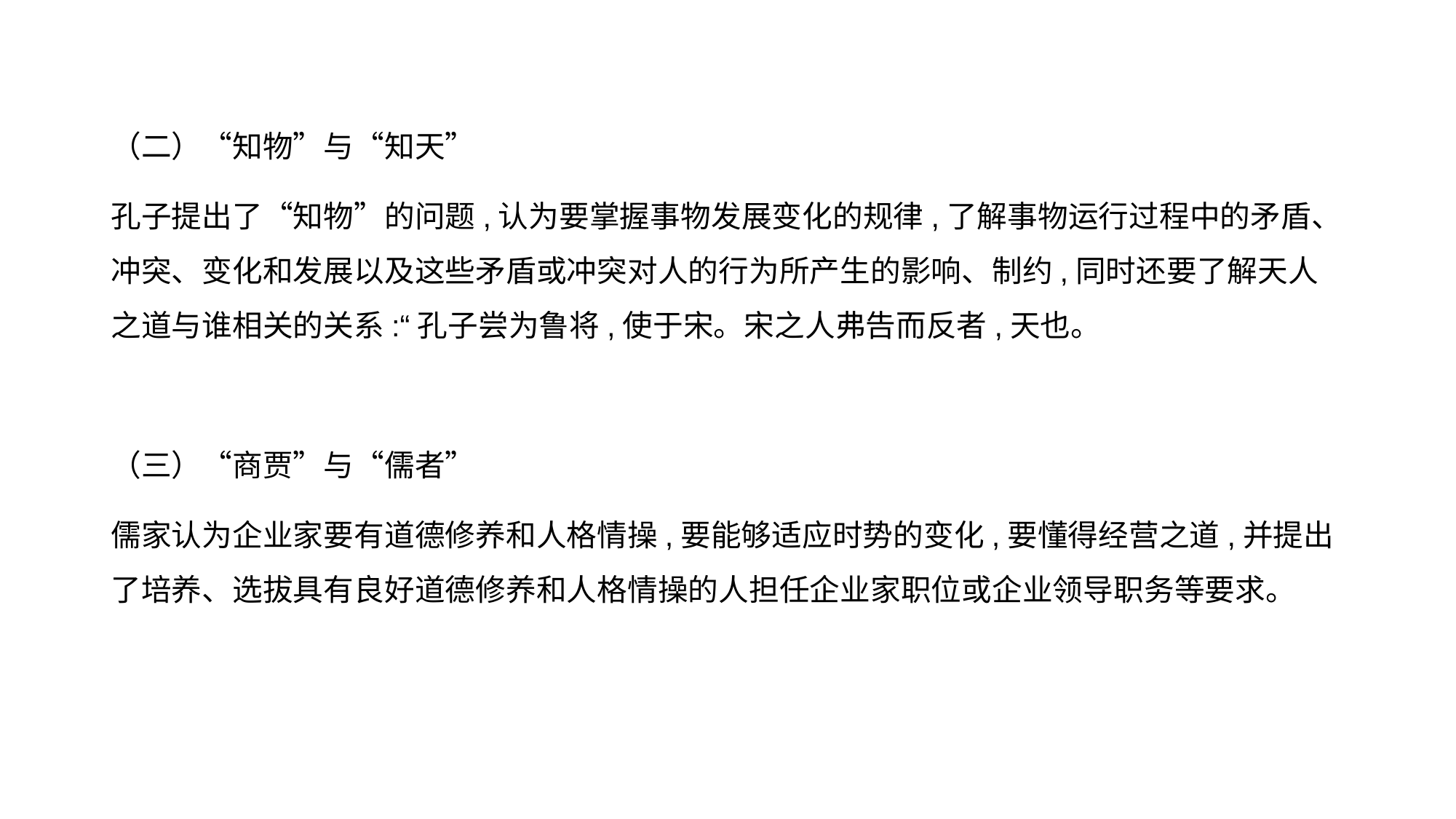

（二）“知物”与“知天”
孔子提出了“知物”的问题,认为要掌握事物发展变化的规律,了解事物运行过程中的矛盾、冲突、变化和发展以及这些矛盾或冲突对人的行为所产生的影响、制约,同时还要了解天人之道与谁相关的关系:“孔子尝为鲁将,使于宋。宋之人弗告而反者,天也。

（三）“商贾”与“儒者”
儒家认为企业家要有道德修养和人格情操,要能够适应时势的变化,要懂得经营之道,并提出了培养、选拔具有良好道德修养和人格情操的人担任企业家职位或企业领导职务等要求。